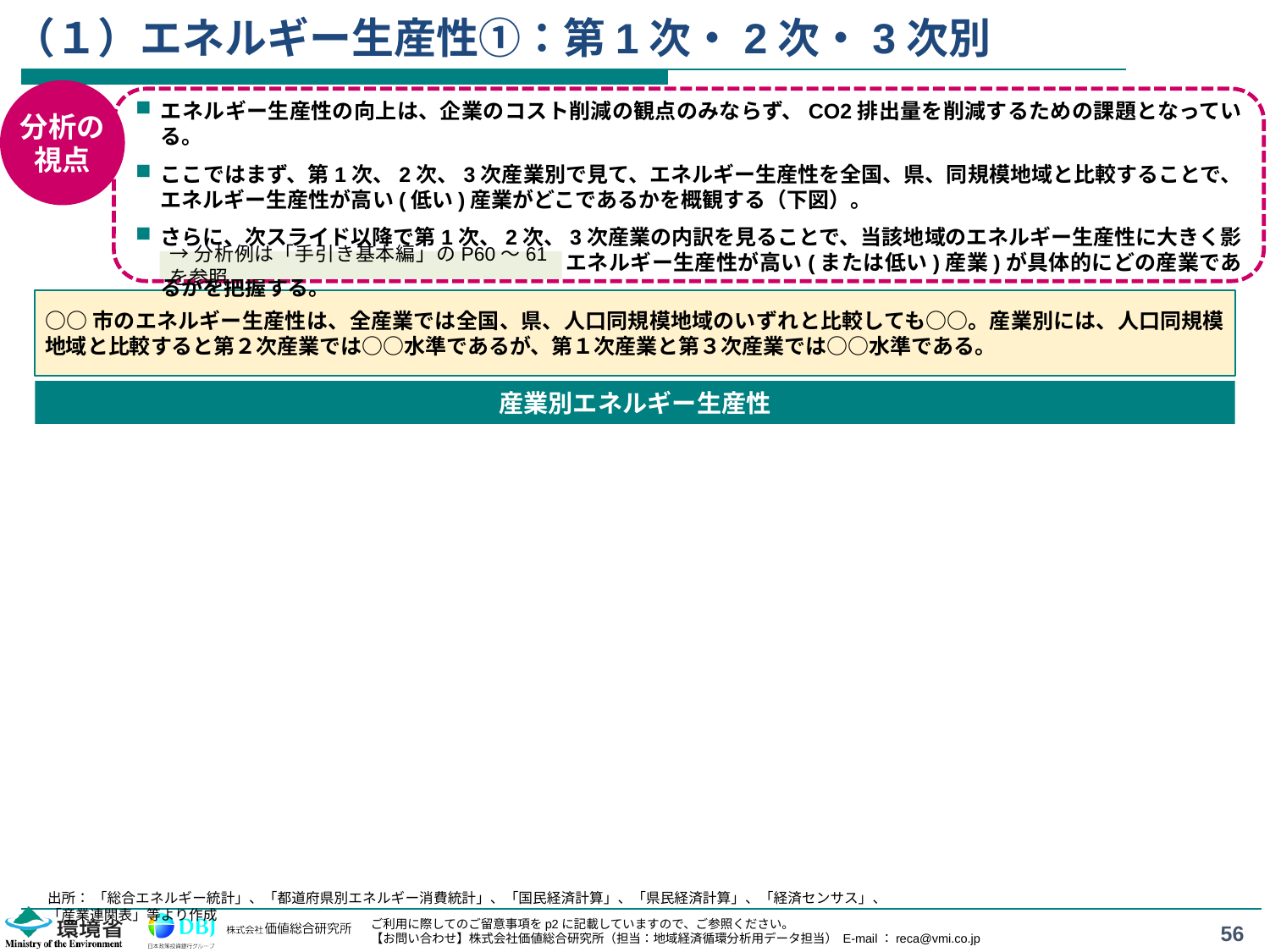

# （１）エネルギー生産性①：第1次・2次・3次別
分析の
視点
エネルギー生産性の向上は、企業のコスト削減の観点のみならず、CO2排出量を削減するための課題となっている。
ここではまず、第1次、2次、3次産業別で見て、エネルギー生産性を全国、県、同規模地域と比較することで、エネルギー生産性が高い(低い)産業がどこであるかを概観する（下図）。
さらに、次スライド以降で第1次、2次、3次産業の内訳を見ることで、当該地域のエネルギー生産性に大きく影響している産業(＝付加価値構成比が高くエネルギー生産性が高い(または低い)産業)が具体的にどの産業であるかを把握する。
→分析例は「手引き基本編」のP60～61を参照
○○市のエネルギー生産性は、全産業では全国、県、人口同規模地域のいずれと比較しても○○。産業別には、人口同規模地域と比較すると第２次産業では○○水準であるが、第１次産業と第３次産業では○○水準である。
産業別エネルギー生産性
出所： 「総合エネルギー統計」、「都道府県別エネルギー消費統計」、「国民経済計算」、「県民経済計算」、「経済センサス」、「産業連関表」等より作成
56